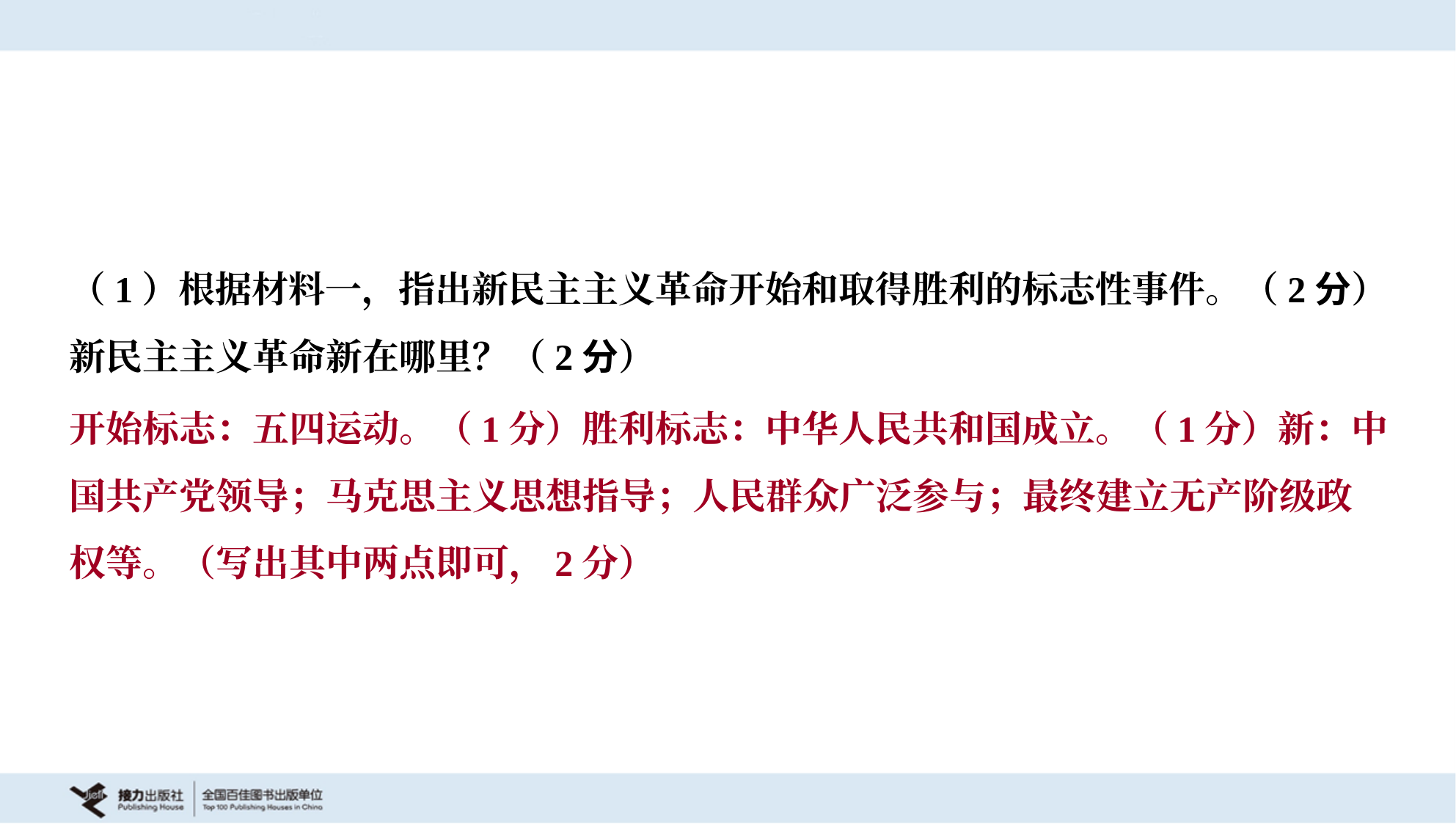

（1）根据材料一，指出新民主主义革命开始和取得胜利的标志性事件。（2分）
新民主主义革命新在哪里？（2分）
开始标志：五四运动。（1分）胜利标志：中华人民共和国成立。（1分）新：中
国共产党领导；马克思主义思想指导；人民群众广泛参与；最终建立无产阶级政
权等。（写出其中两点即可，2分）